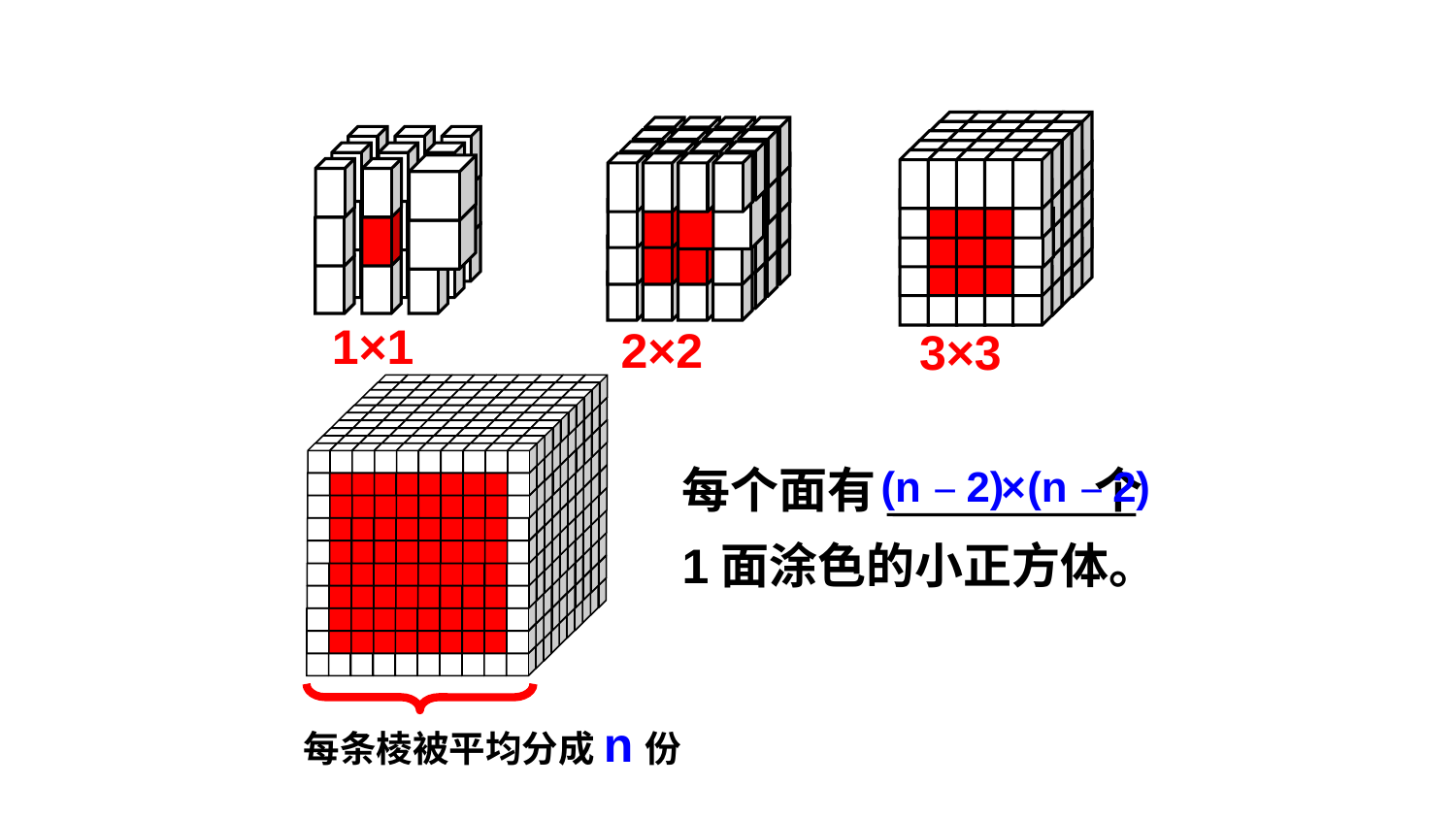

1×1
2×2
3×3

每条棱被平均分成n份
每个面有                    个
1面涂色的小正方体。

(n－2)
×
(n－2)